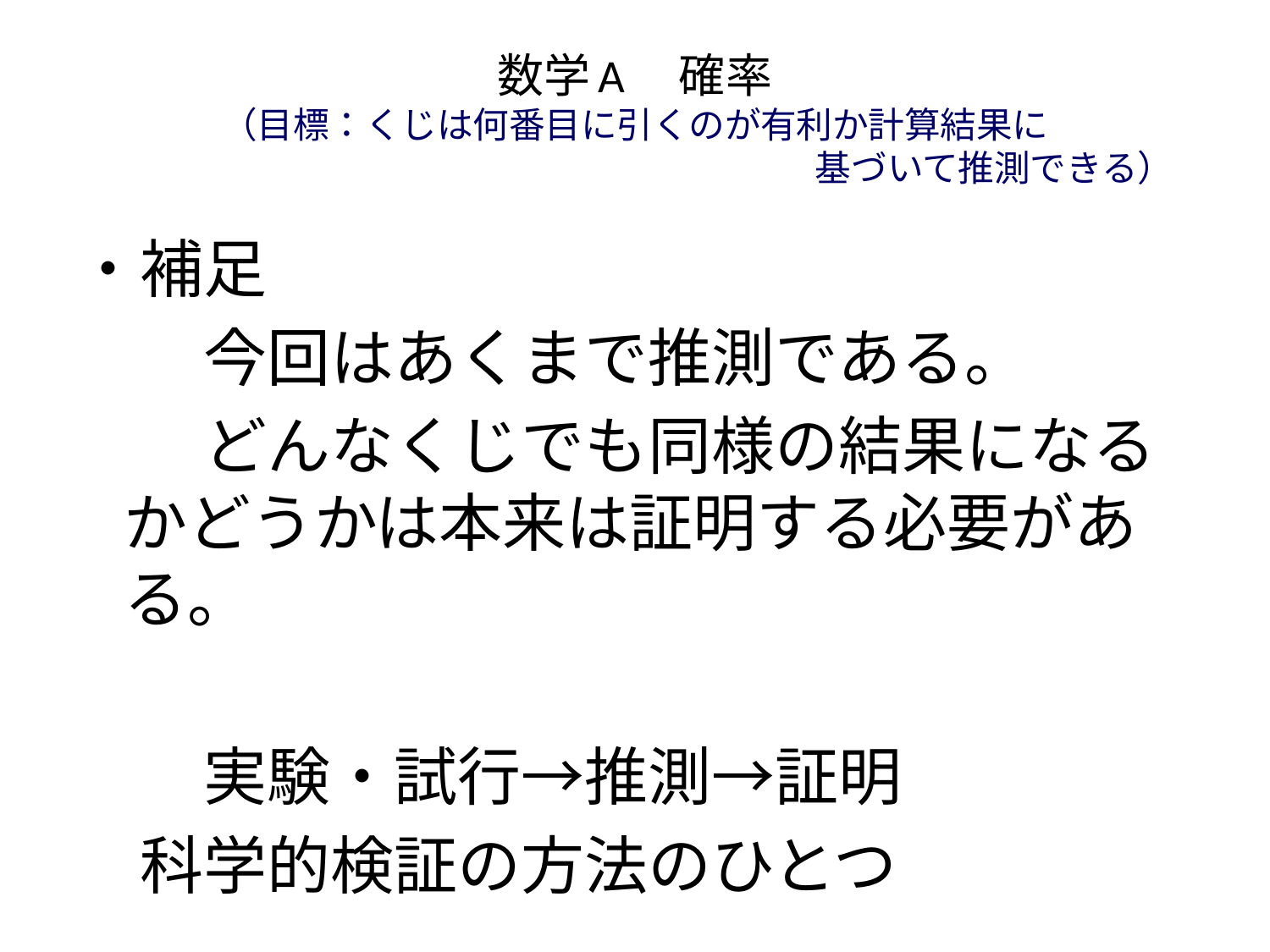

# 数学A　確率 （目標：くじは何番目に引くのが有利か計算結果に 　　　　　　　　　　　　　　　　　　　　基づいて推測できる）
・補足
　　今回はあくまで推測である。
　　どんなくじでも同様の結果になるかどうかは本来は証明する必要がある。

　　実験・試行→推測→証明
　科学的検証の方法のひとつ